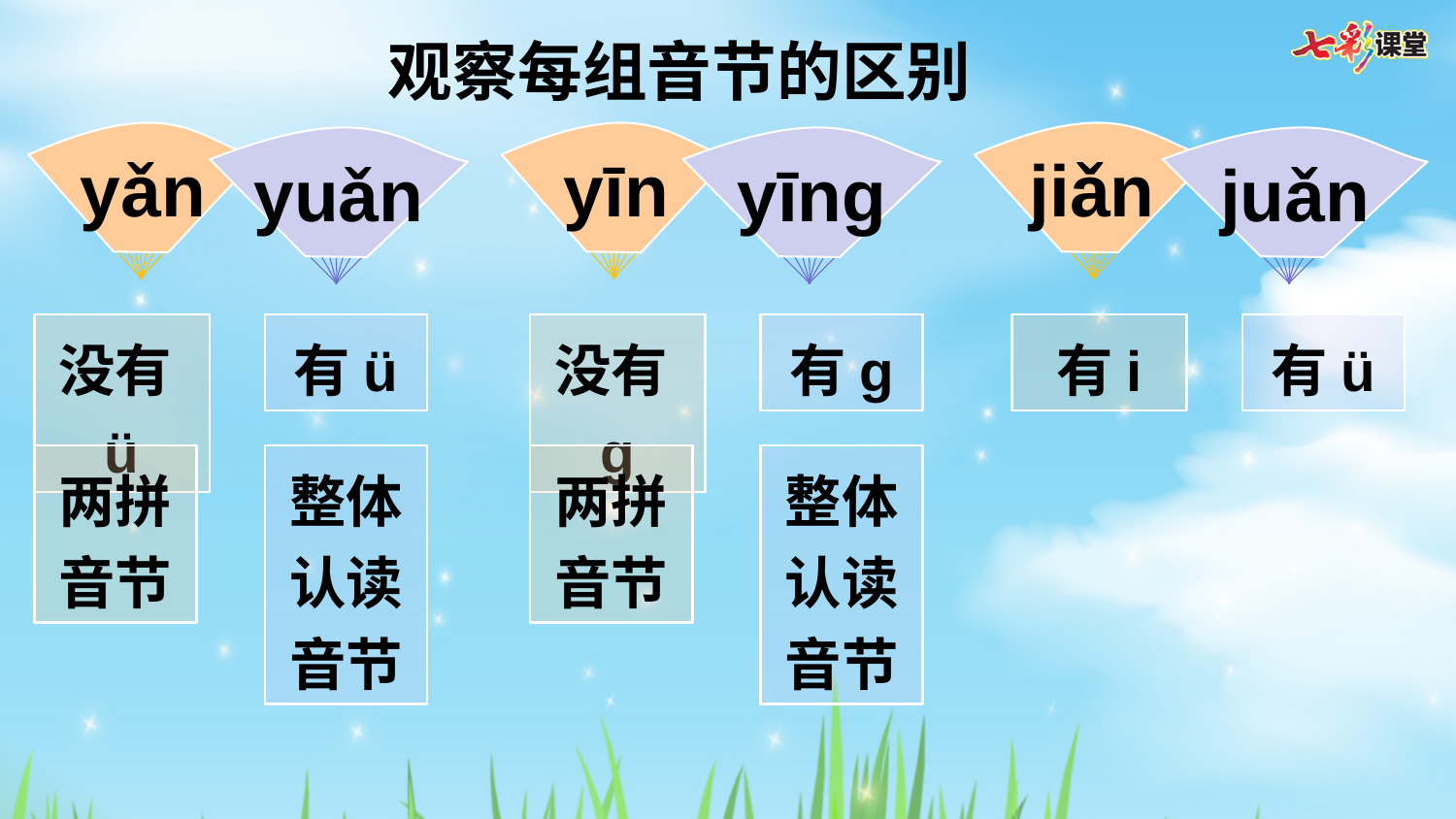

观察每组音节的区别
yǎn
yuǎn
yīn
yīng
jiǎn
juǎn
没有ü
有ü
没有ɡ
有ɡ
有i
有ü
两拼音节
整体认读音节
两拼音节
整体认读音节